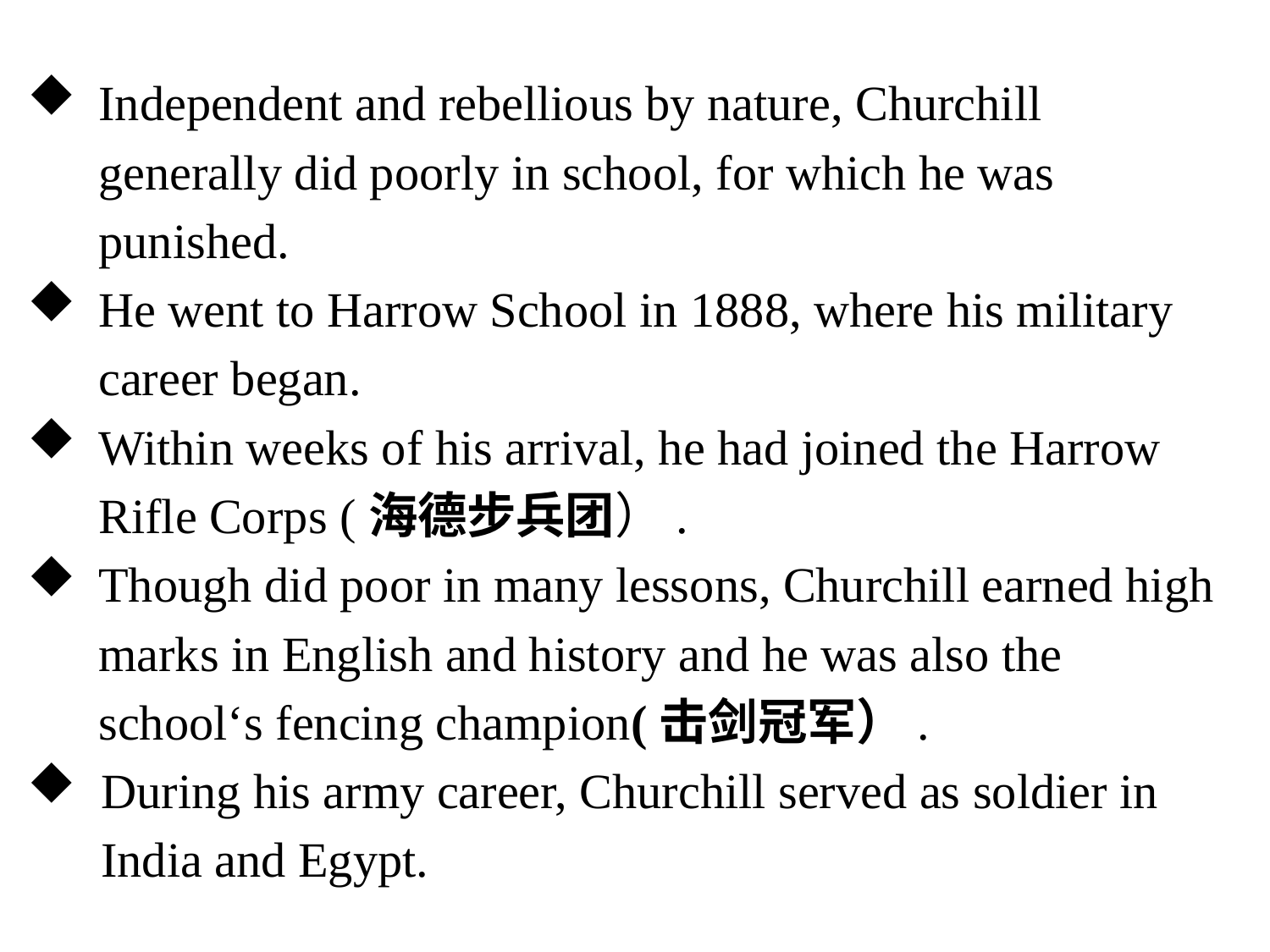

Independent and rebellious by nature, Churchill generally did poorly in school, for which he was punished.
He went to Harrow School in 1888, where his military career began.
Within weeks of his arrival, he had joined the Harrow Rifle Corps (海德步兵团）.
Though did poor in many lessons, Churchill earned high marks in English and history and he was also the school‘s fencing champion(击剑冠军）.
  During his army career, Churchill served as soldier in
      India and Egypt.